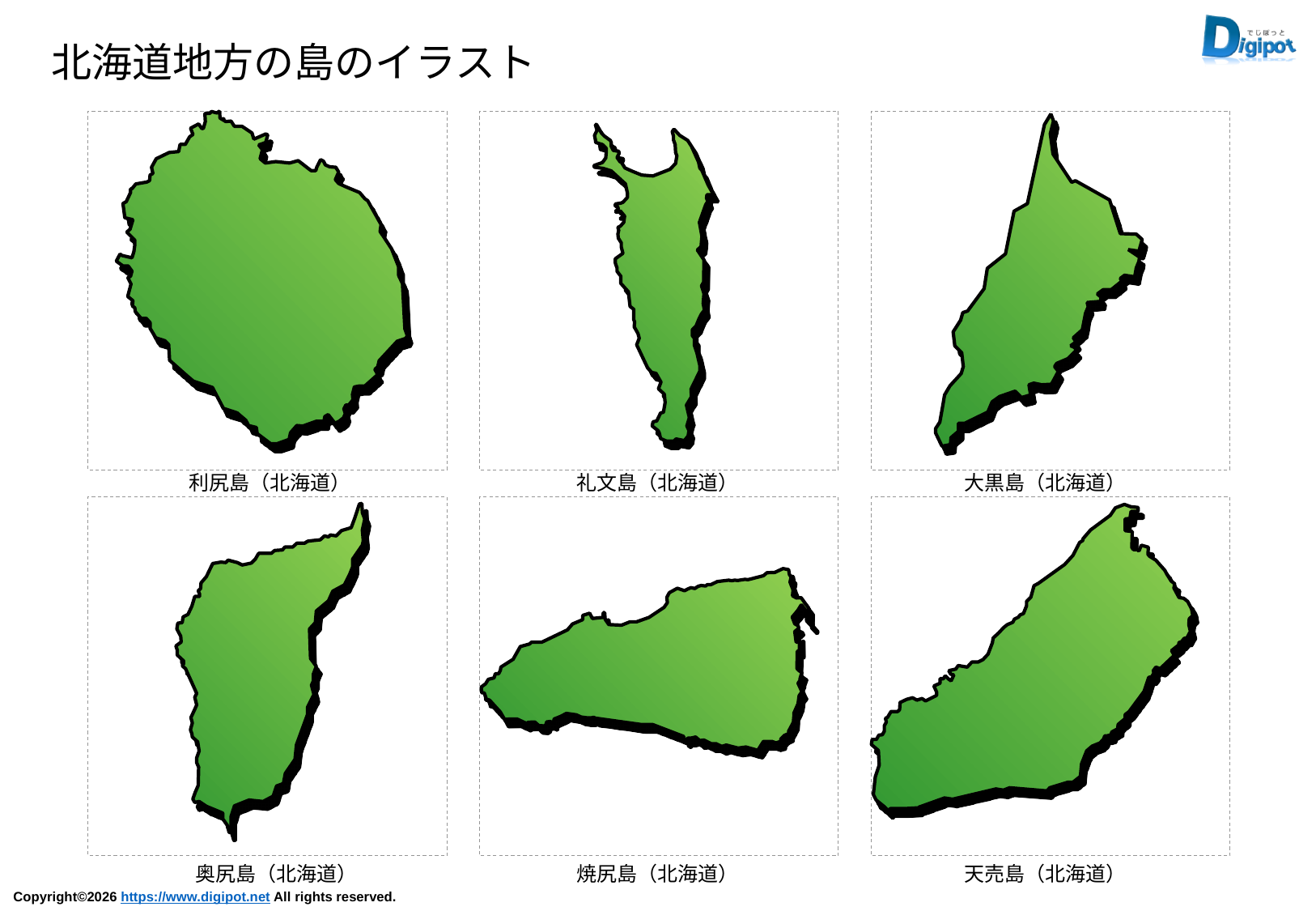

北海道地方の島のイラスト

利尻島（北海道）
礼文島（北海道）
大黒島（北海道）

奥尻島（北海道）
焼尻島（北海道）
天売島（北海道）